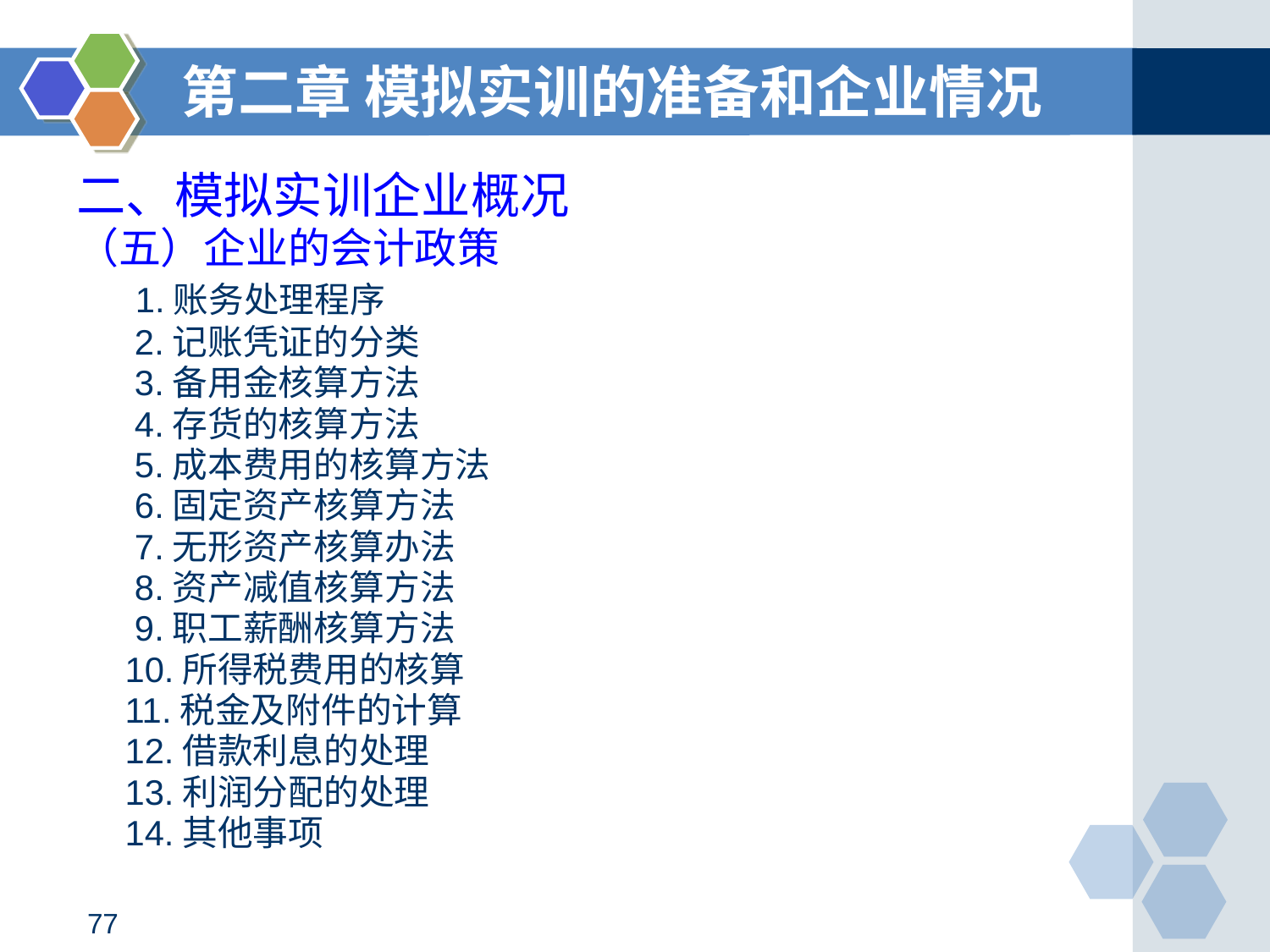

第二章 模拟实训的准备和企业情况
二、模拟实训企业概况
（五）企业的会计政策
     1.账务处理程序
      2.记账凭证的分类
      3.备用金核算方法
      4.存货的核算方法
      5.成本费用的核算方法
      6.固定资产核算方法
      7.无形资产核算办法
      8.资产减值核算方法
      9.职工薪酬核算方法
     10.所得税费用的核算
     11.税金及附件的计算
     12.借款利息的处理
     13.利润分配的处理
     14.其他事项